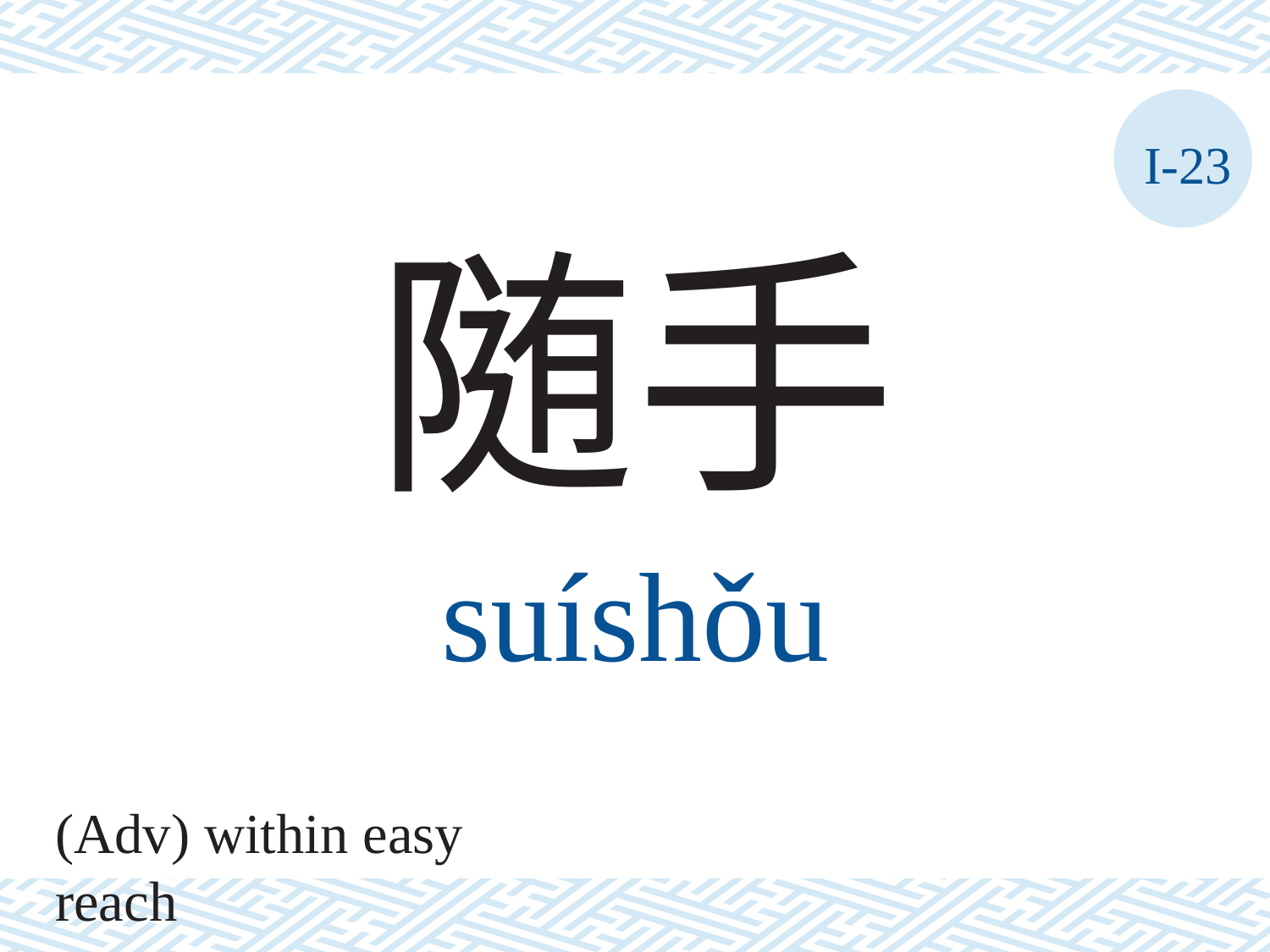

I-23
随手
suíshǒu
(Adv) within easy reach